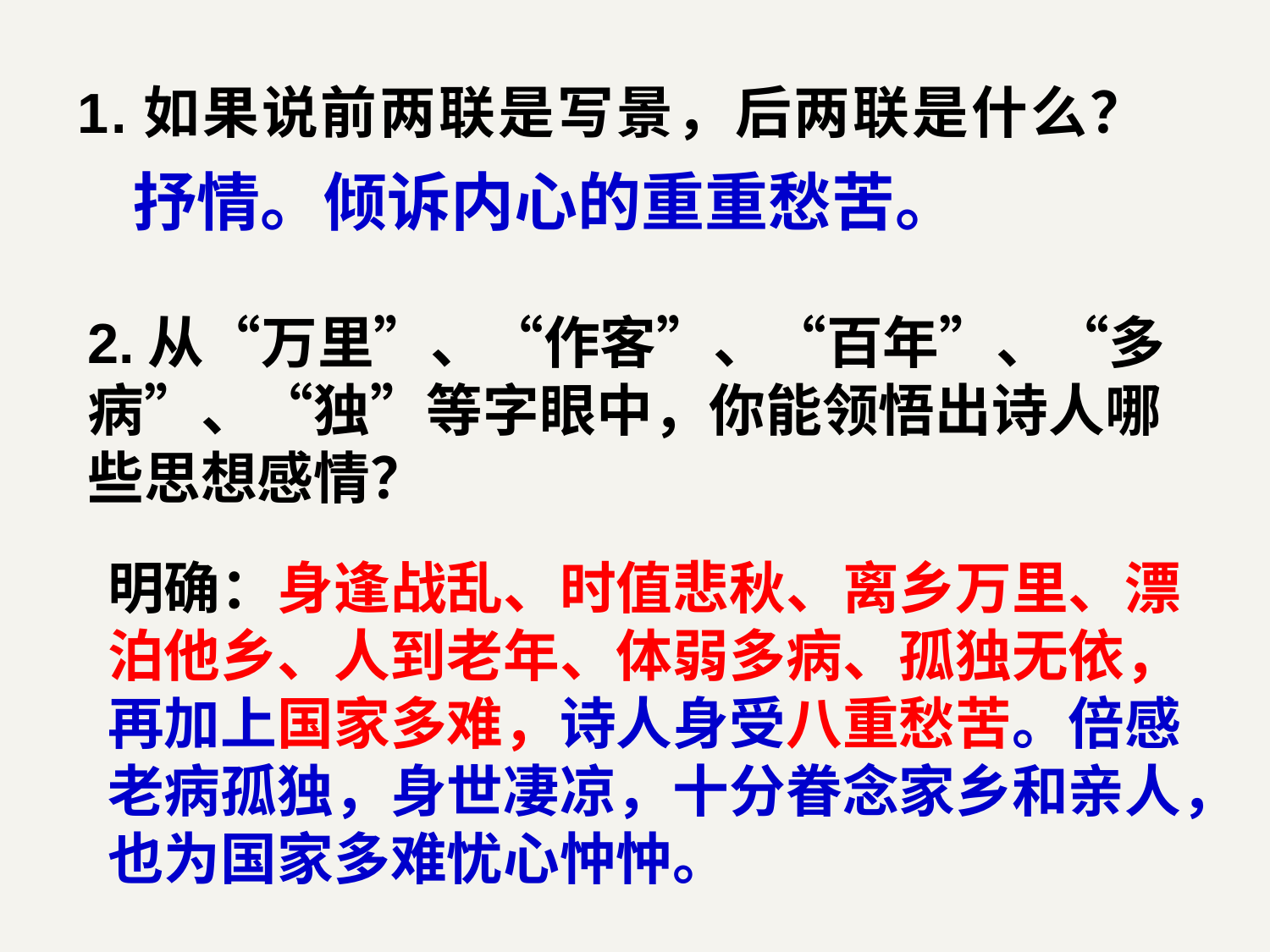

1.如果说前两联是写景，后两联是什么？
   抒情。倾诉内心的重重愁苦。
2.从“万里”、“作客”、“百年”、“多病”、“独”等字眼中，你能领悟出诗人哪些思想感情？
明确：身逢战乱、时值悲秋、离乡万里、漂泊他乡、人到老年、体弱多病、孤独无依，再加上国家多难，诗人身受八重愁苦。倍感老病孤独，身世凄凉，十分眷念家乡和亲人，也为国家多难忧心忡忡。